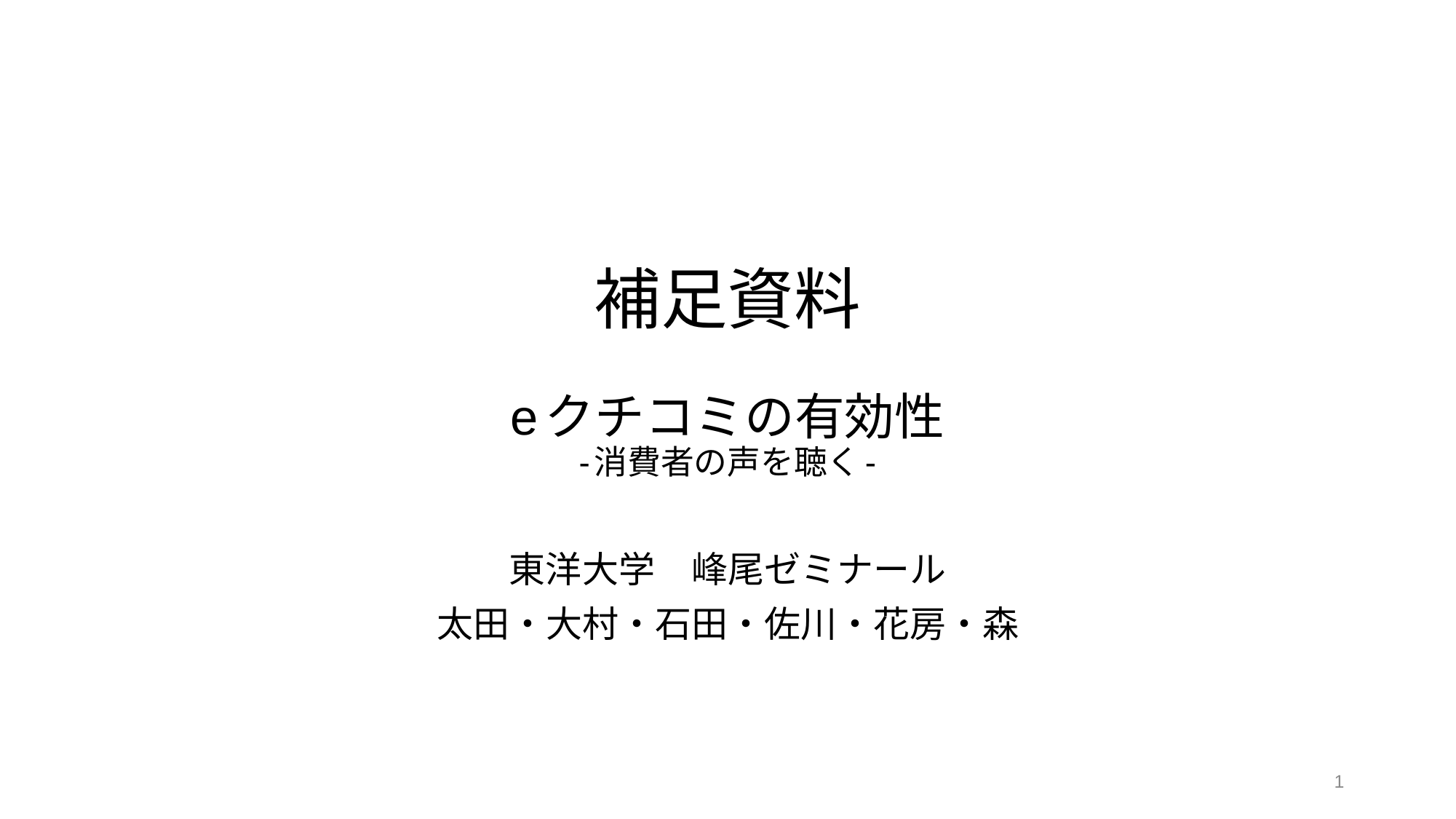

# 補足資料 eクチコミの有効性 -消費者の声を聴く-

東洋大学　峰尾ゼミナール
太田・大村・石田・佐川・花房・森
1